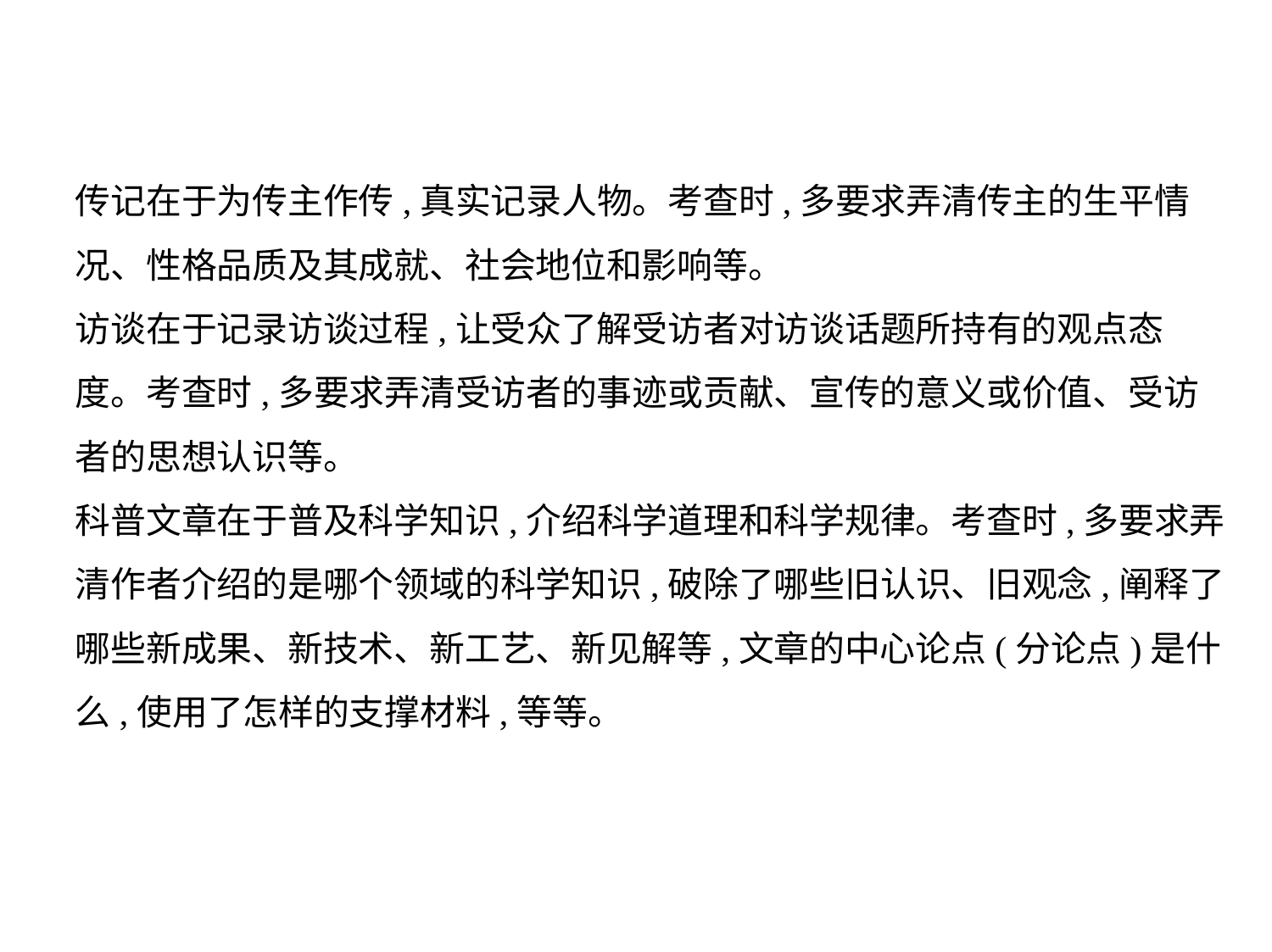

传记在于为传主作传,真实记录人物。考查时,多要求弄清传主的生平情
况、性格品质及其成就、社会地位和影响等。
访谈在于记录访谈过程,让受众了解受访者对访谈话题所持有的观点态
度。考查时,多要求弄清受访者的事迹或贡献、宣传的意义或价值、受访
者的思想认识等。
科普文章在于普及科学知识,介绍科学道理和科学规律。考查时,多要求弄
清作者介绍的是哪个领域的科学知识,破除了哪些旧认识、旧观念,阐释了
哪些新成果、新技术、新工艺、新见解等,文章的中心论点(分论点)是什
么,使用了怎样的支撑材料,等等。